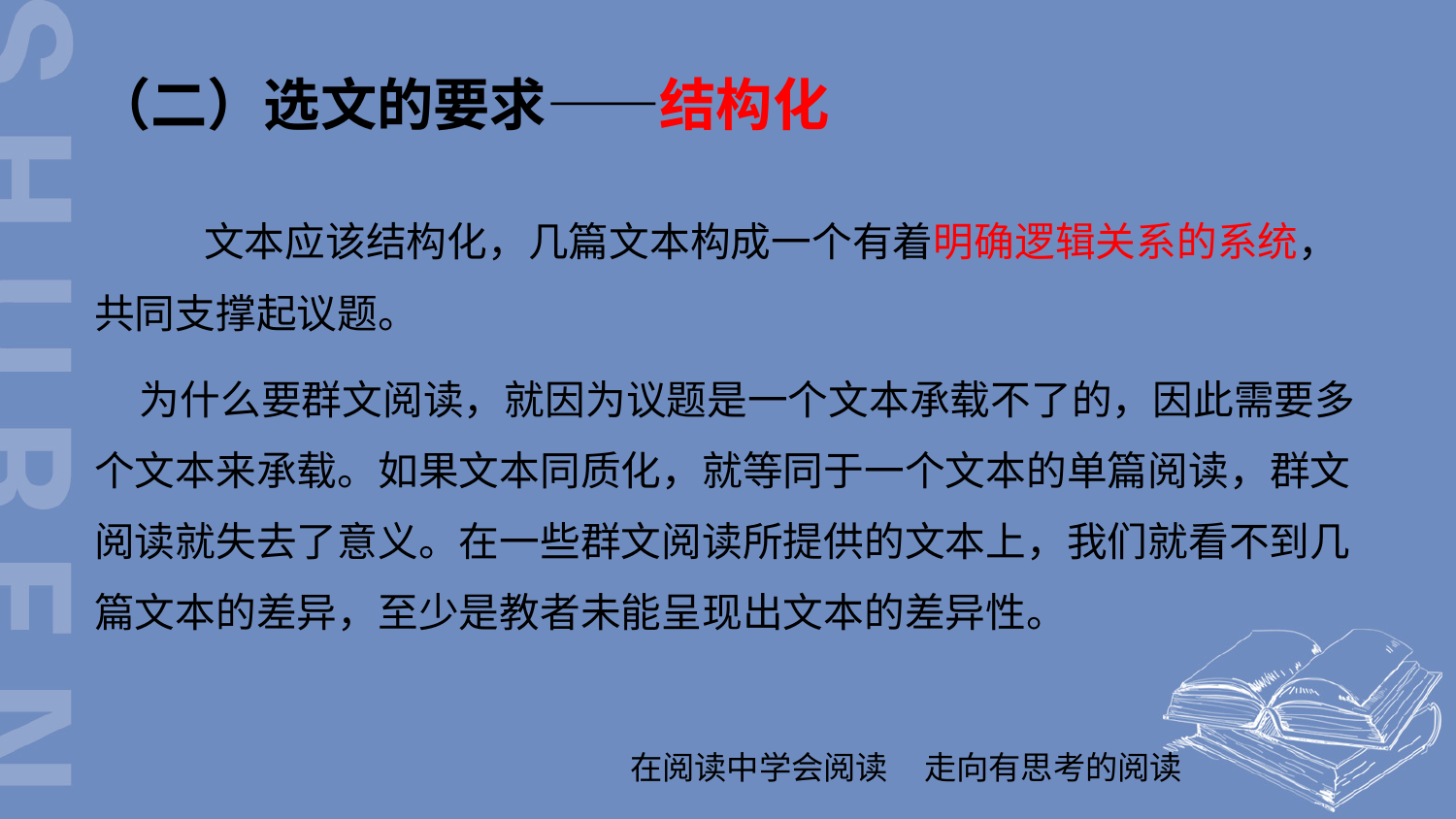

（二）选文的要求——结构化
         文本应该结构化，几篇文本构成一个有着明确逻辑关系的系统，共同支撑起议题。
    为什么要群文阅读，就因为议题是一个文本承载不了的，因此需要多个文本来承载。如果文本同质化，就等同于一个文本的单篇阅读，群文阅读就失去了意义。在一些群文阅读所提供的文本上，我们就看不到几篇文本的差异，至少是教者未能呈现出文本的差异性。